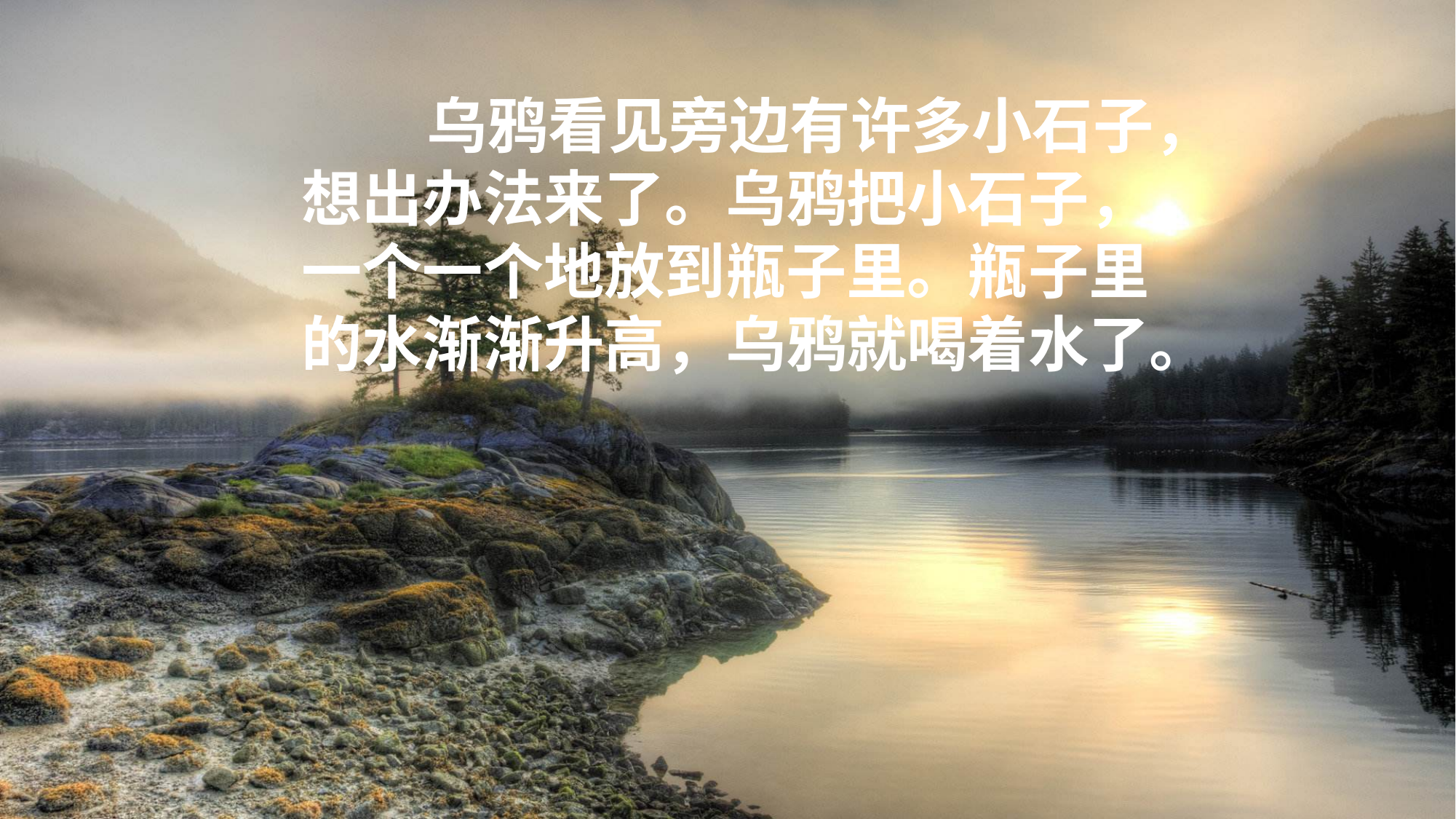

乌鸦看见旁边有许多小石子，想出办法来了。乌鸦把小石子，一个一个地放到瓶子里。瓶子里的水渐渐升高，乌鸦就喝着水了。